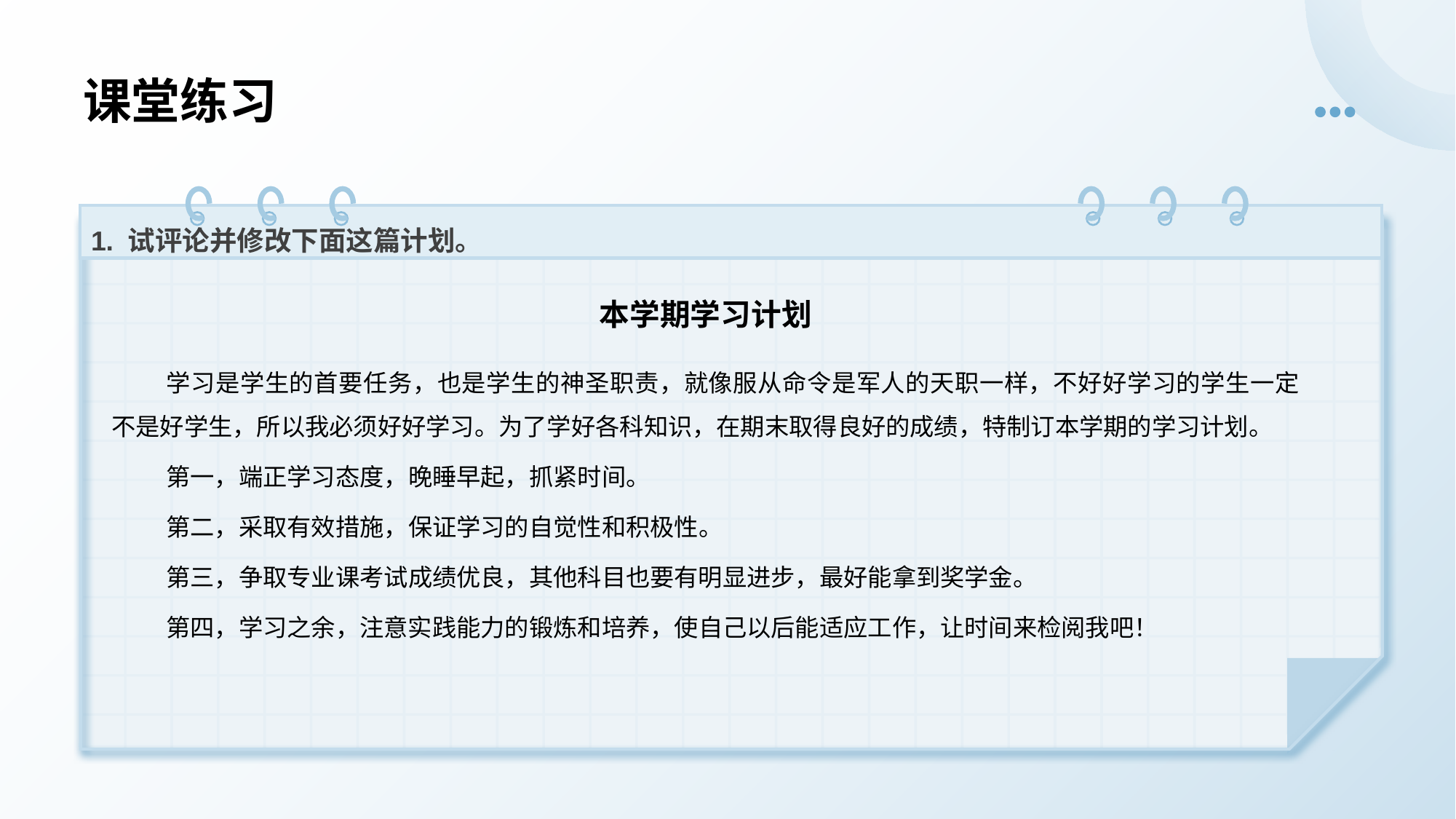

# 课堂练习

1. 试评论并修改下面这篇计划。

本学期学习计划
学习是学生的首要任务，也是学生的神圣职责，就像服从命令是军人的天职一样，不好好学习的学生一定不是好学生，所以我必须好好学习。为了学好各科知识，在期末取得良好的成绩，特制订本学期的学习计划。
第一，端正学习态度，晚睡早起，抓紧时间。
第二，采取有效措施，保证学习的自觉性和积极性。
第三，争取专业课考试成绩优良，其他科目也要有明显进步，最好能拿到奖学金。
第四，学习之余，注意实践能力的锻炼和培养，使自己以后能适应工作，让时间来检阅我吧！